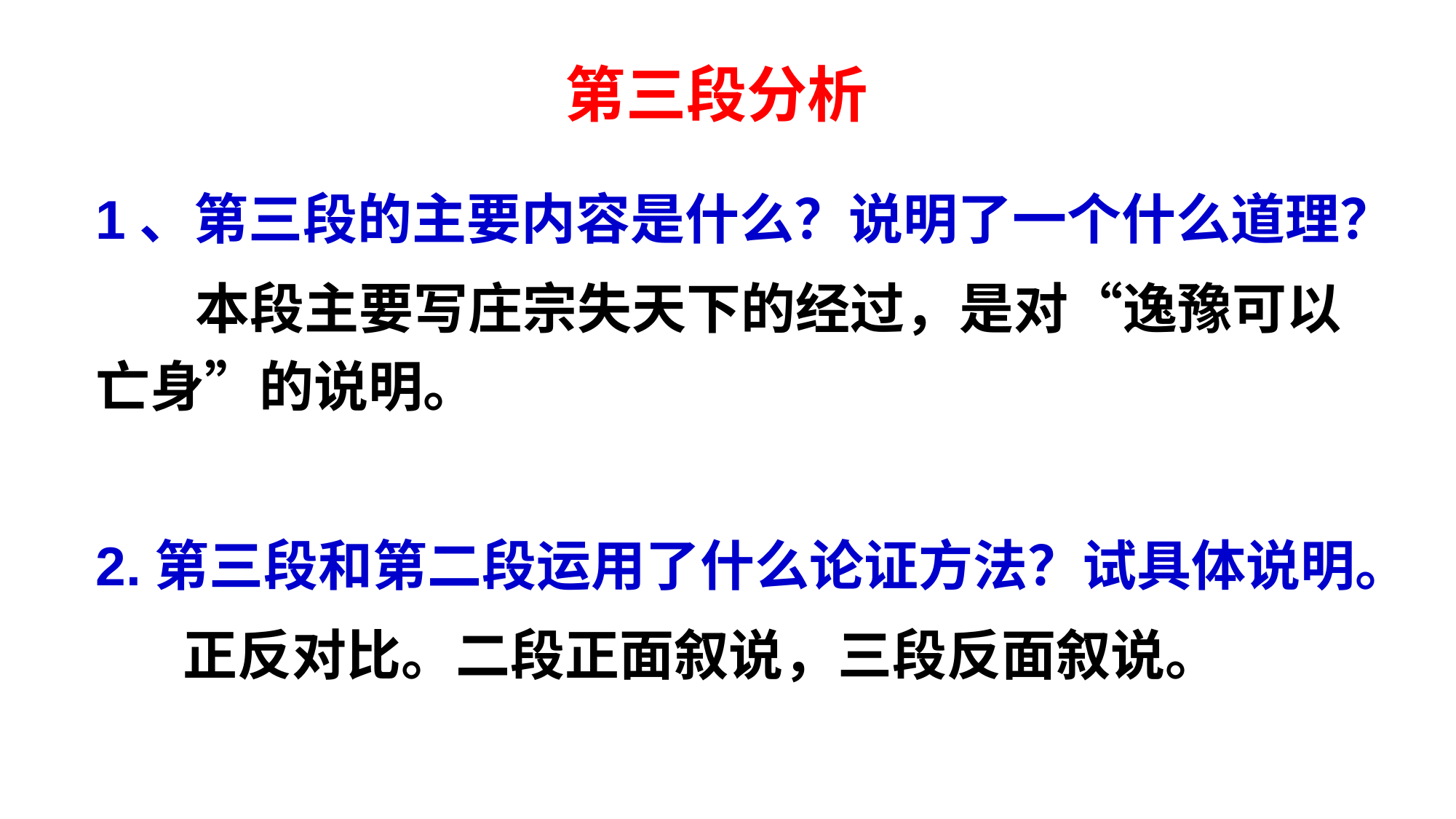

# 第三段分析
1、第三段的主要内容是什么？说明了一个什么道理？
       本段主要写庄宗失天下的经过，是对“逸豫可以亡身”的说明。

2.第三段和第二段运用了什么论证方法？试具体说明。
      正反对比。二段正面叙说，三段反面叙说。